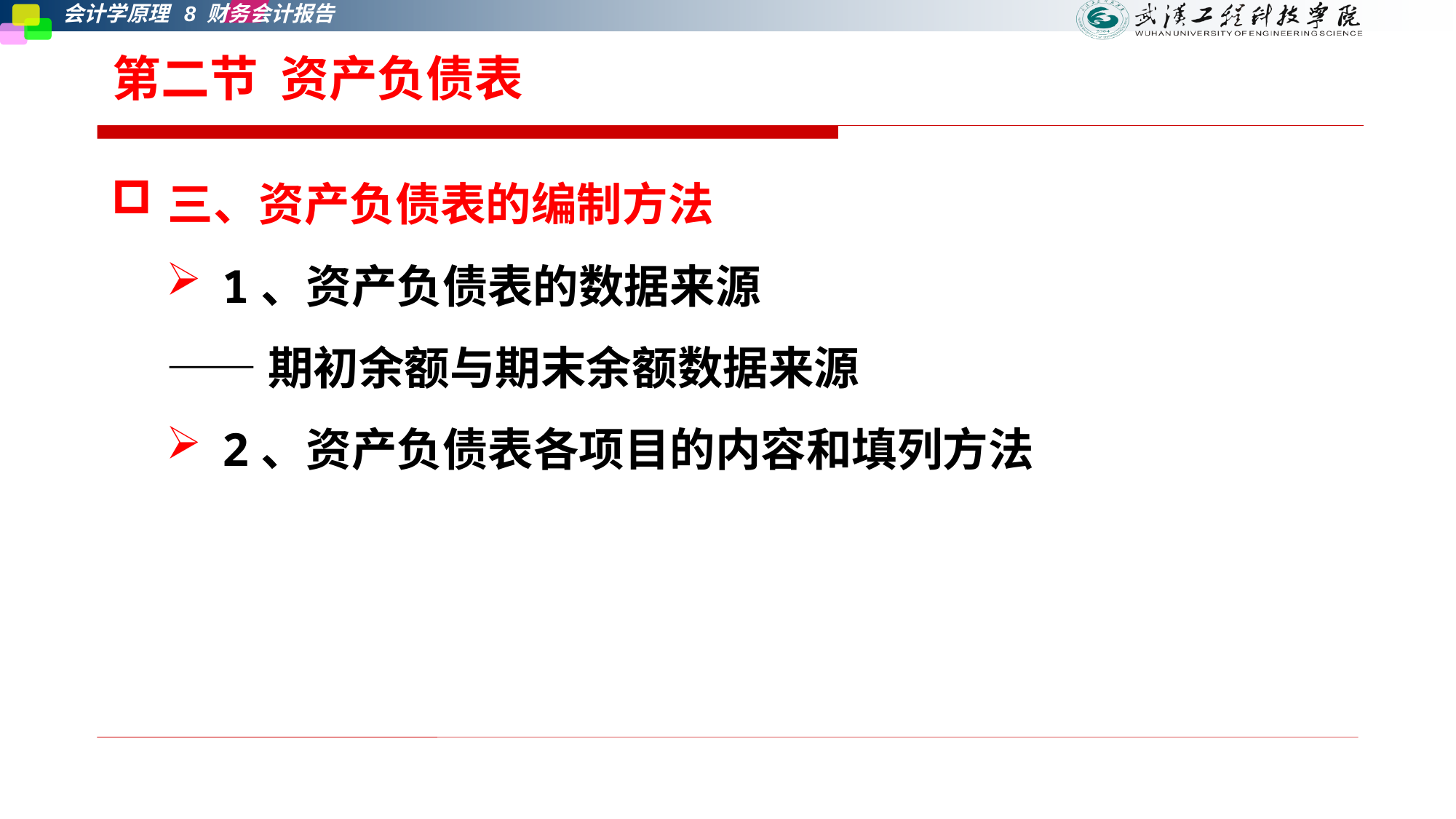

第二节  资产负债表
三、资产负债表的编制方法
1、资产负债表的数据来源
——期初余额与期末余额数据来源
2、资产负债表各项目的内容和填列方法